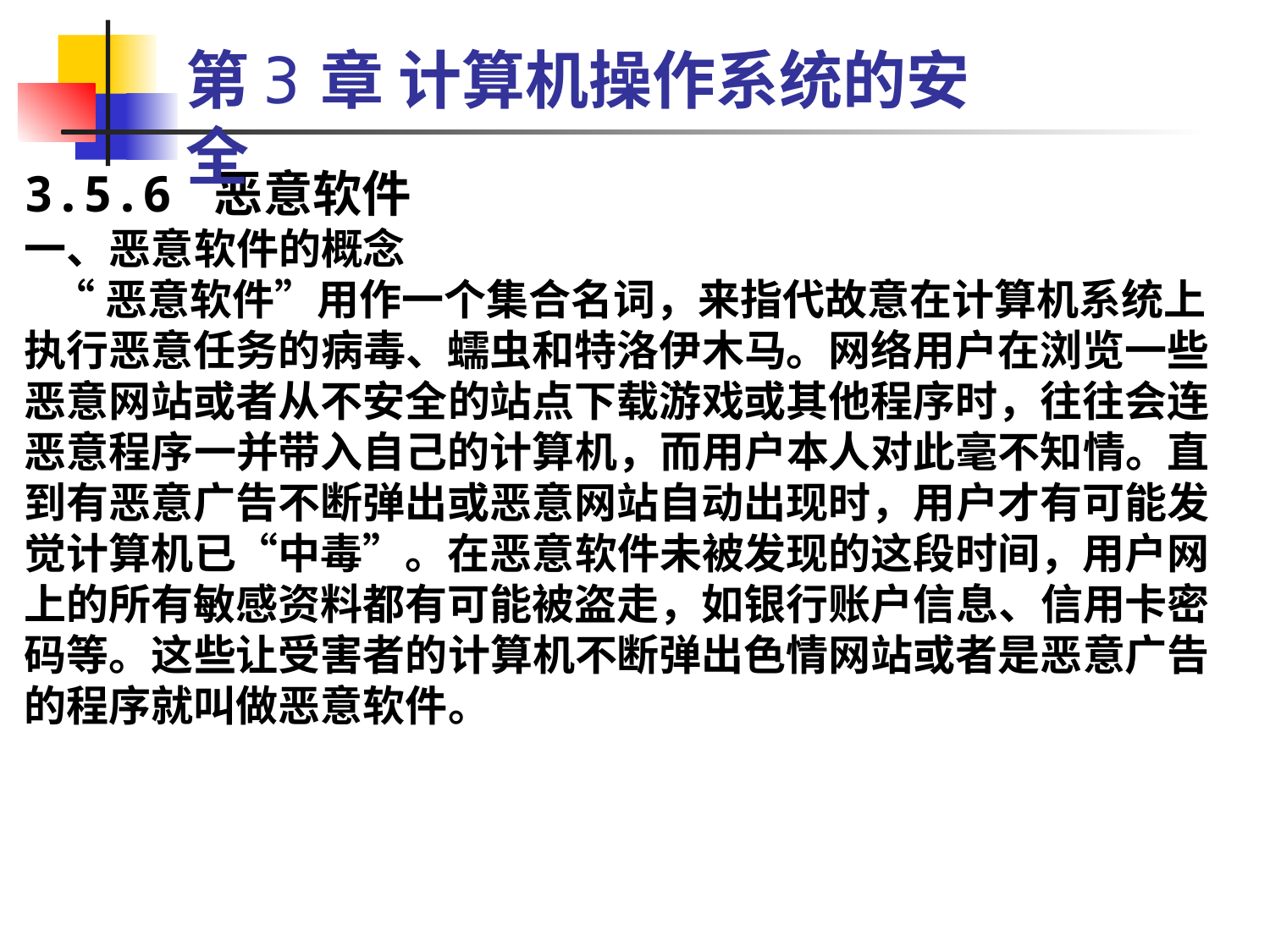

第3章 计算机操作系统的安全
3.5.6 恶意软件
一、恶意软件的概念
   “恶意软件”用作一个集合名词，来指代故意在计算机系统上执行恶意任务的病毒、蠕虫和特洛伊木马。网络用户在浏览一些恶意网站或者从不安全的站点下载游戏或其他程序时，往往会连恶意程序一并带入自己的计算机，而用户本人对此毫不知情。直到有恶意广告不断弹出或恶意网站自动出现时，用户才有可能发觉计算机已“中毒”。在恶意软件未被发现的这段时间，用户网上的所有敏感资料都有可能被盗走，如银行账户信息、信用卡密码等。这些让受害者的计算机不断弹出色情网站或者是恶意广告的程序就叫做恶意软件。